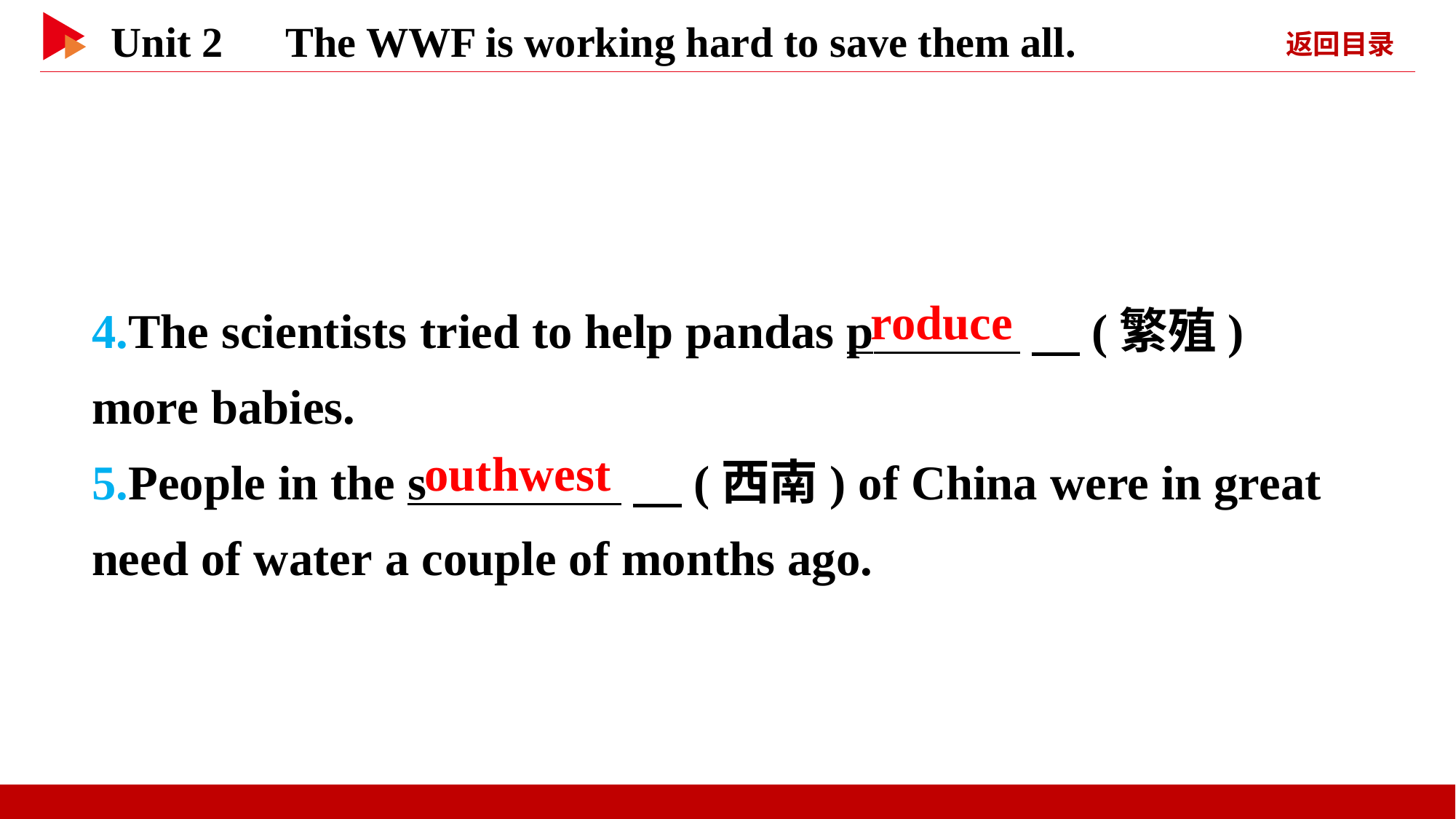

4.The scientists tried to help pandas p            　(繁殖) more babies.
5.People in the s                　(西南) of China were in great need of water a couple of months ago.
roduce
outhwest